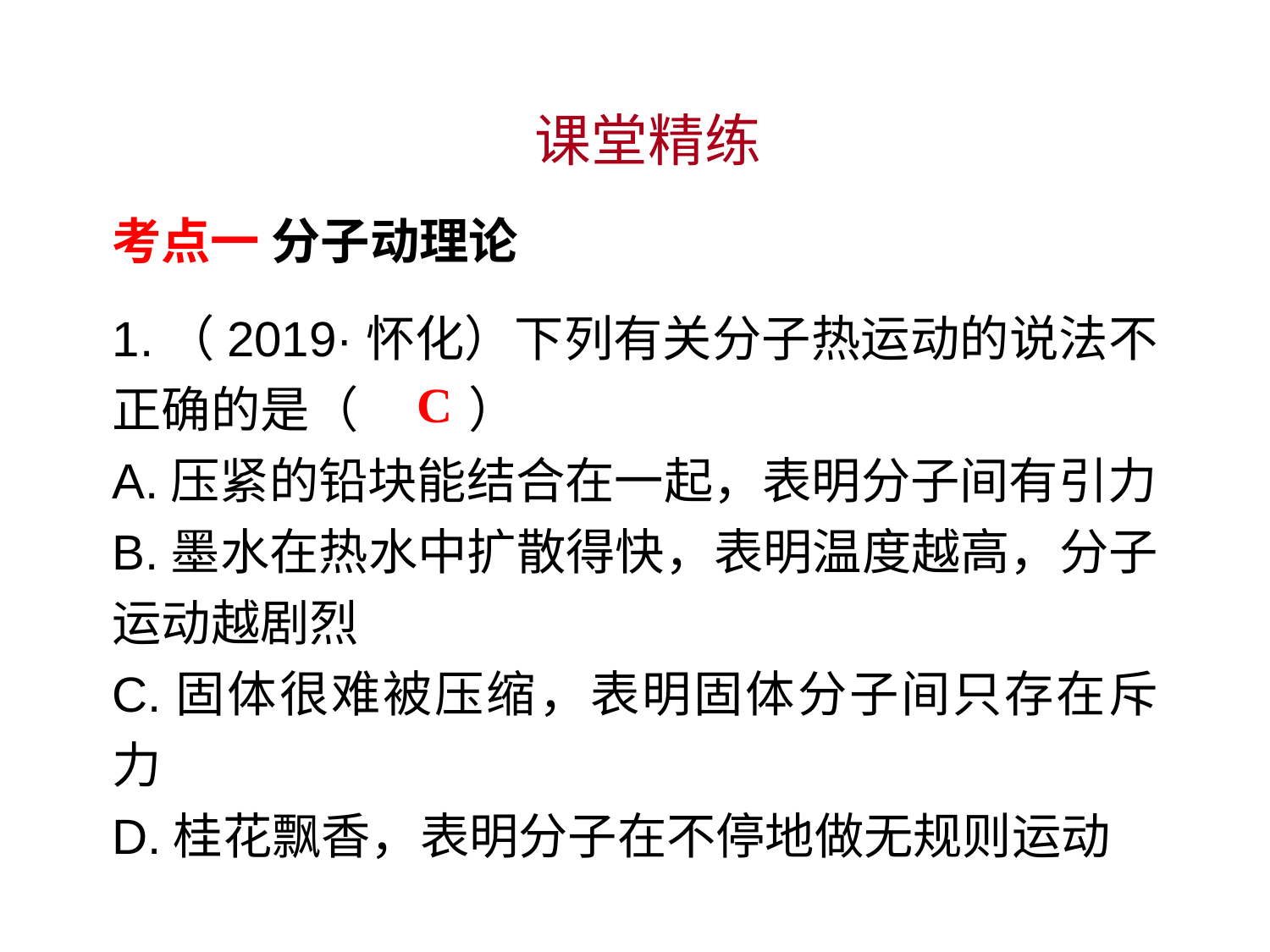

课堂精练
考点一 分子动理论
1.（2019·怀化）下列有关分子热运动的说法不正确的是（ 　　）
A.压紧的铅块能结合在一起，表明分子间有引力
B.墨水在热水中扩散得快，表明温度越高，分子运动越剧烈
C.固体很难被压缩，表明固体分子间只存在斥力
D.桂花飘香，表明分子在不停地做无规则运动
C